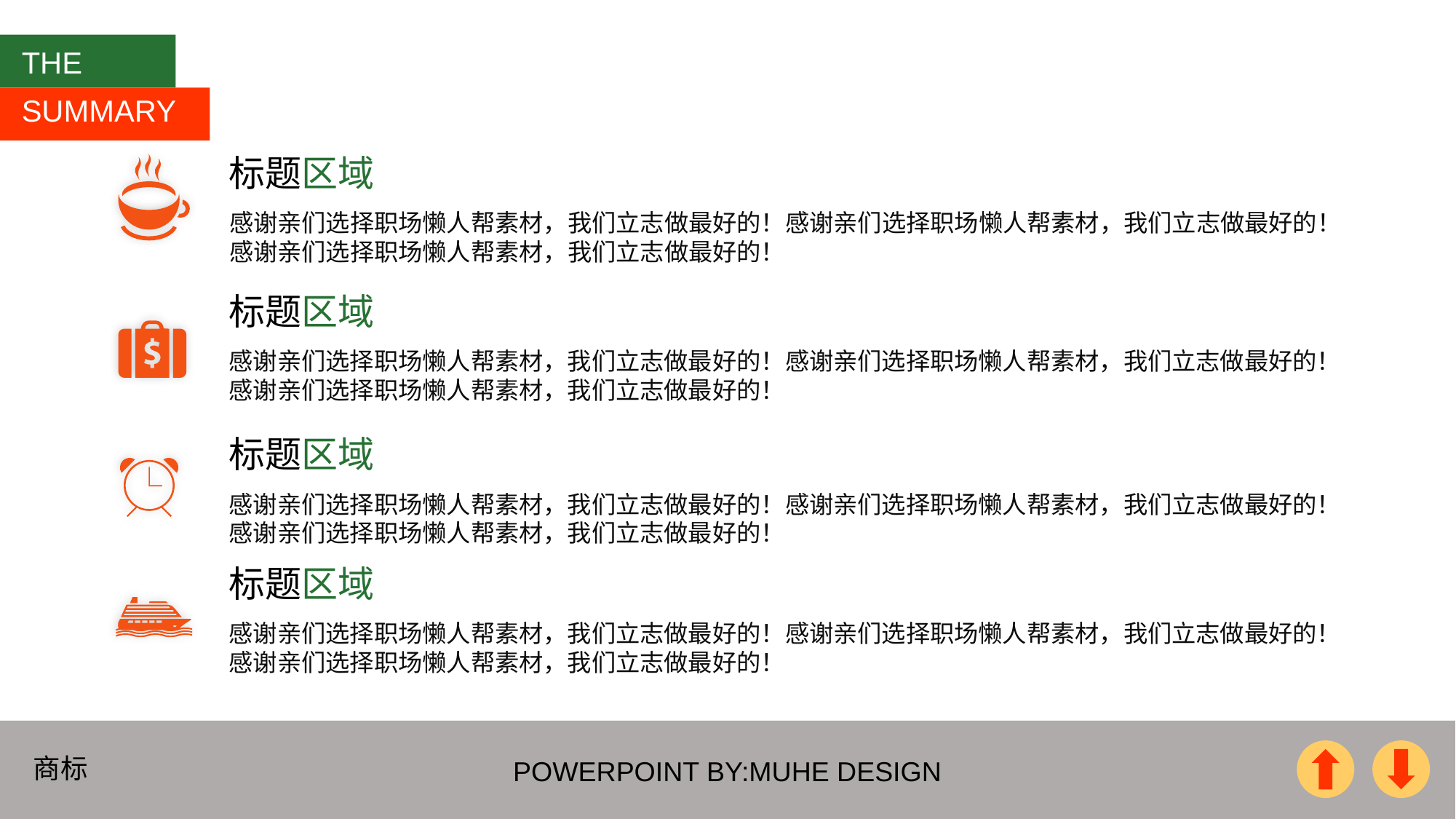

THE
SUMMARY
标题区域

感谢亲们选择职场懒人帮素材，我们立志做最好的！感谢亲们选择职场懒人帮素材，我们立志做最好的！感谢亲们选择职场懒人帮素材，我们立志做最好的！
标题区域

感谢亲们选择职场懒人帮素材，我们立志做最好的！感谢亲们选择职场懒人帮素材，我们立志做最好的！感谢亲们选择职场懒人帮素材，我们立志做最好的！
标题区域

感谢亲们选择职场懒人帮素材，我们立志做最好的！感谢亲们选择职场懒人帮素材，我们立志做最好的！感谢亲们选择职场懒人帮素材，我们立志做最好的！
标题区域

感谢亲们选择职场懒人帮素材，我们立志做最好的！感谢亲们选择职场懒人帮素材，我们立志做最好的！感谢亲们选择职场懒人帮素材，我们立志做最好的！